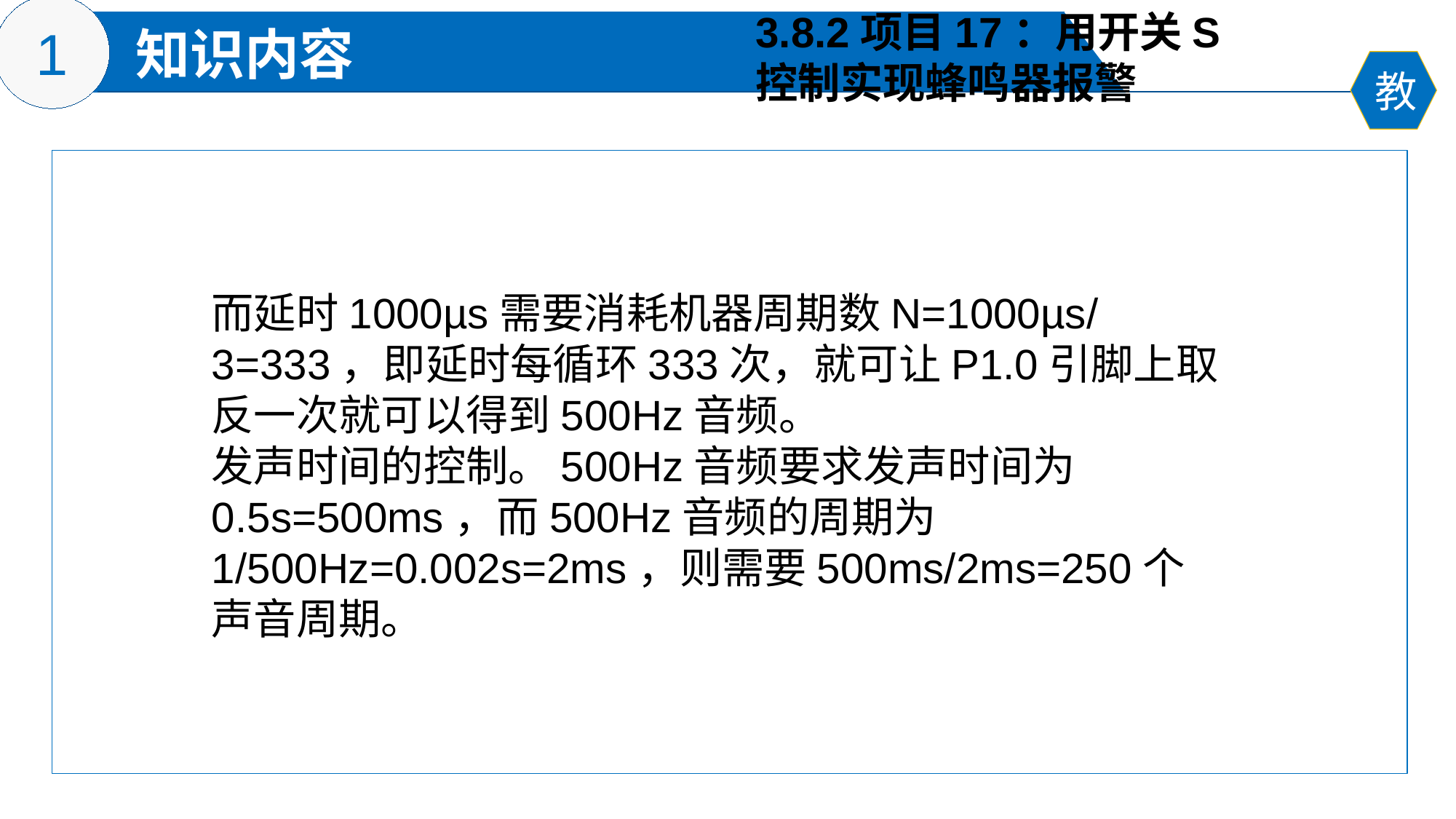

3.8.2项目17：用开关S
控制实现蜂鸣器报警

而延时1000µs需要消耗机器周期数N=1000µs/3=333，即延时每循环333次，就可让P1.0引脚上取反一次就可以得到500Hz音频。
发声时间的控制。500Hz音频要求发声时间为0.5s=500ms，而500Hz音频的周期为1/500Hz=0.002s=2ms，则需要500ms/2ms=250个声音周期。